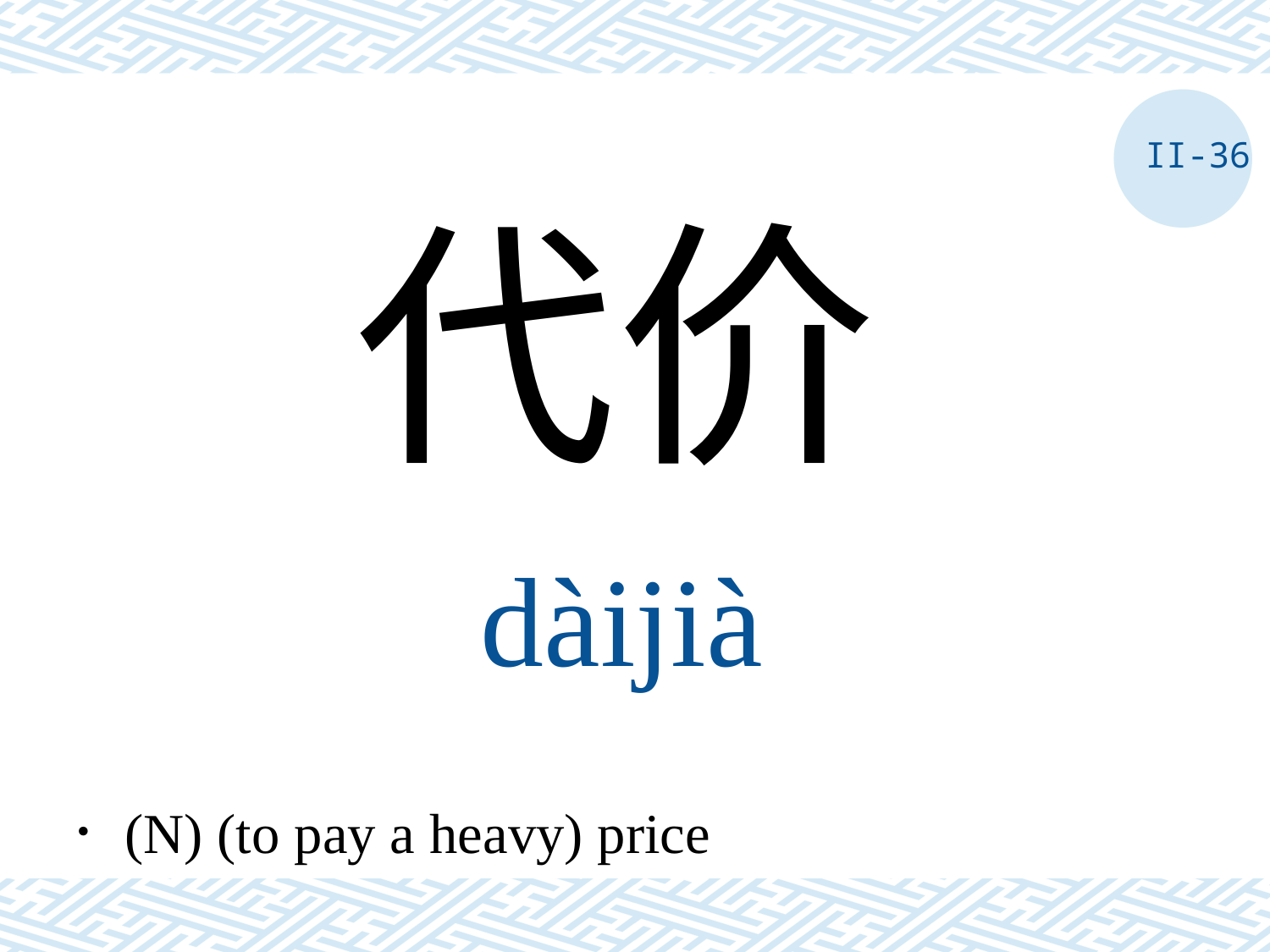

II-36

代价
dàijià
．(N) (to pay a heavy) price